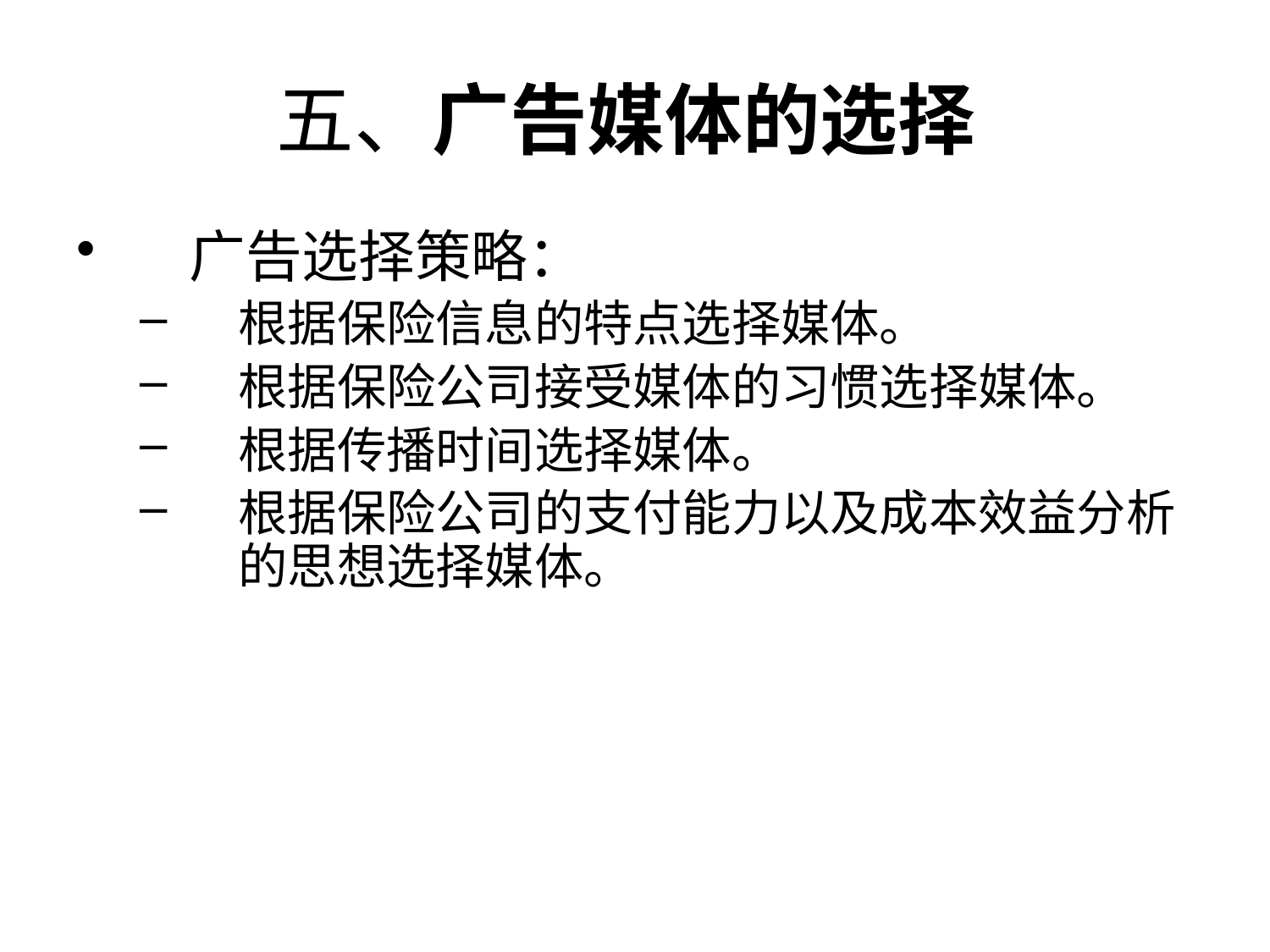

# 五、广告媒体的选择
广告选择策略：
根据保险信息的特点选择媒体。
根据保险公司接受媒体的习惯选择媒体。
根据传播时间选择媒体。
根据保险公司的支付能力以及成本效益分析的思想选择媒体。